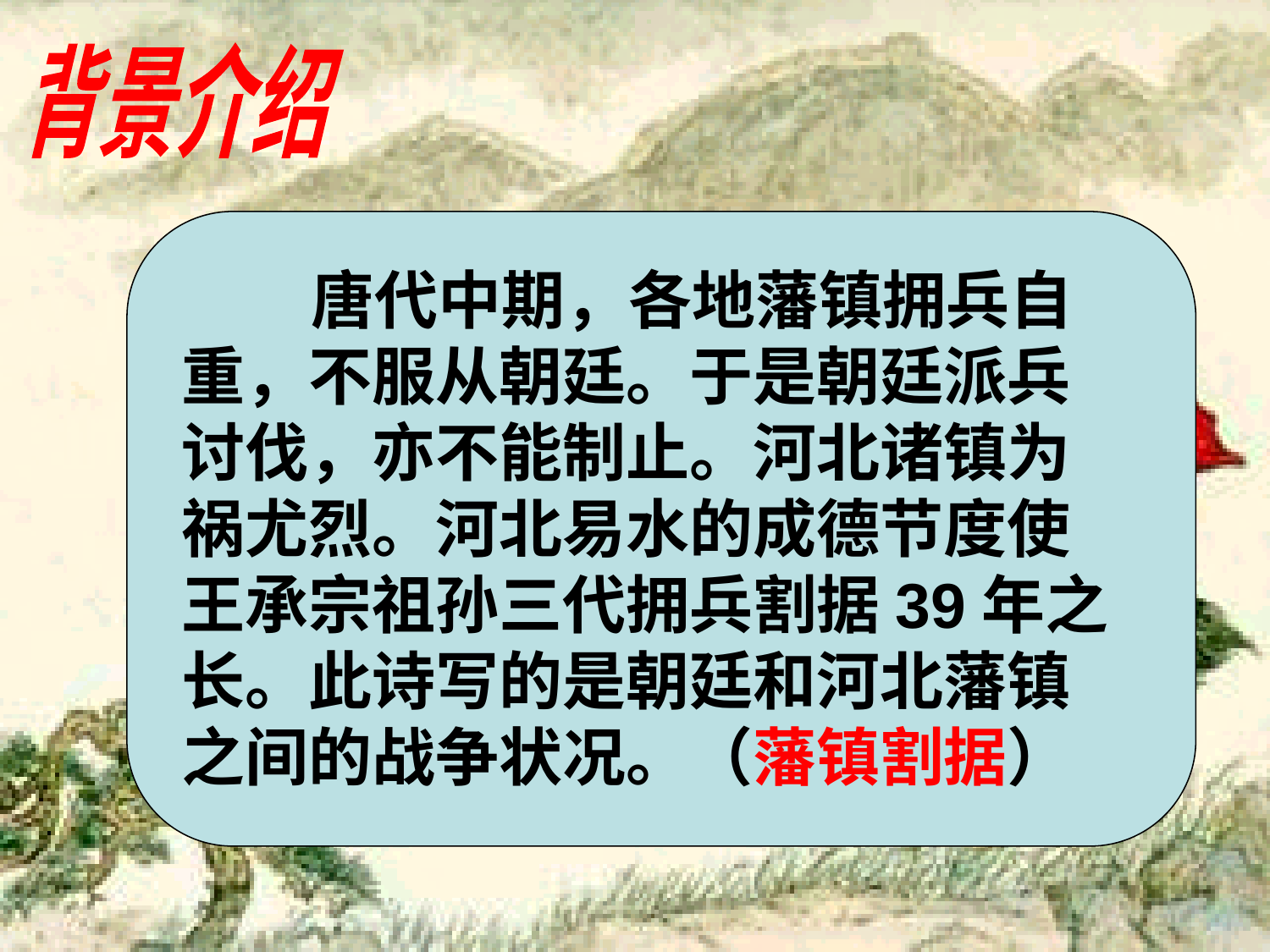

背景介绍

         唐代中期，各地藩镇拥兵自重，不服从朝廷。于是朝廷派兵讨伐，亦不能制止。河北诸镇为祸尤烈。河北易水的成德节度使王承宗祖孙三代拥兵割据39年之长。此诗写的是朝廷和河北藩镇之间的战争状况。（藩镇割据）